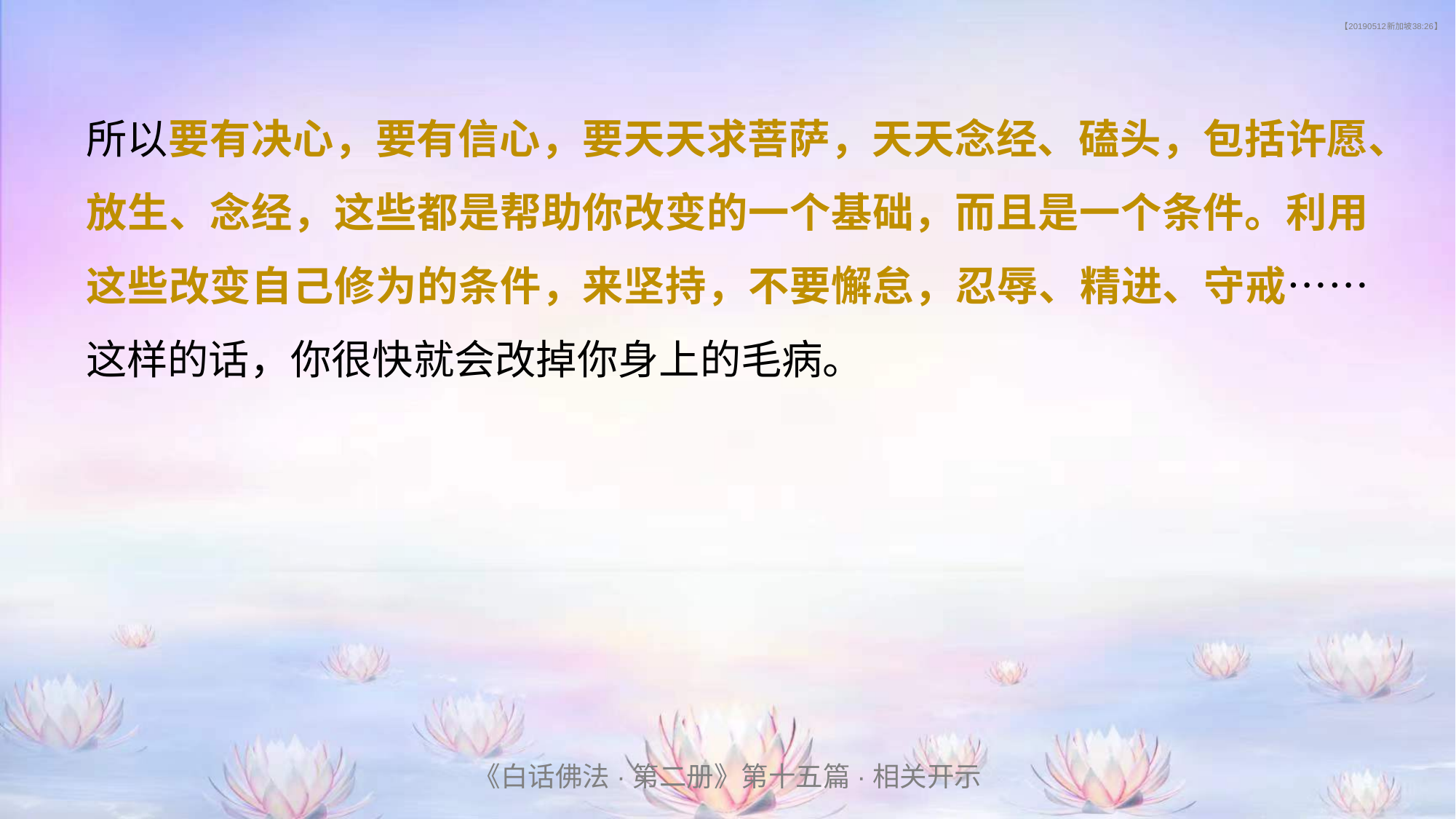

# 【20190512新加坡38:26】
所以要有决心，要有信心，要天天求菩萨，天天念经、磕头，包括许愿、放生、念经，这些都是帮助你改变的一个基础，而且是一个条件。利用这些改变自己修为的条件，来坚持，不要懈怠，忍辱、精进、守戒……这样的话，你很快就会改掉你身上的毛病。

《白话佛法·第二册》第十五篇·相关开示